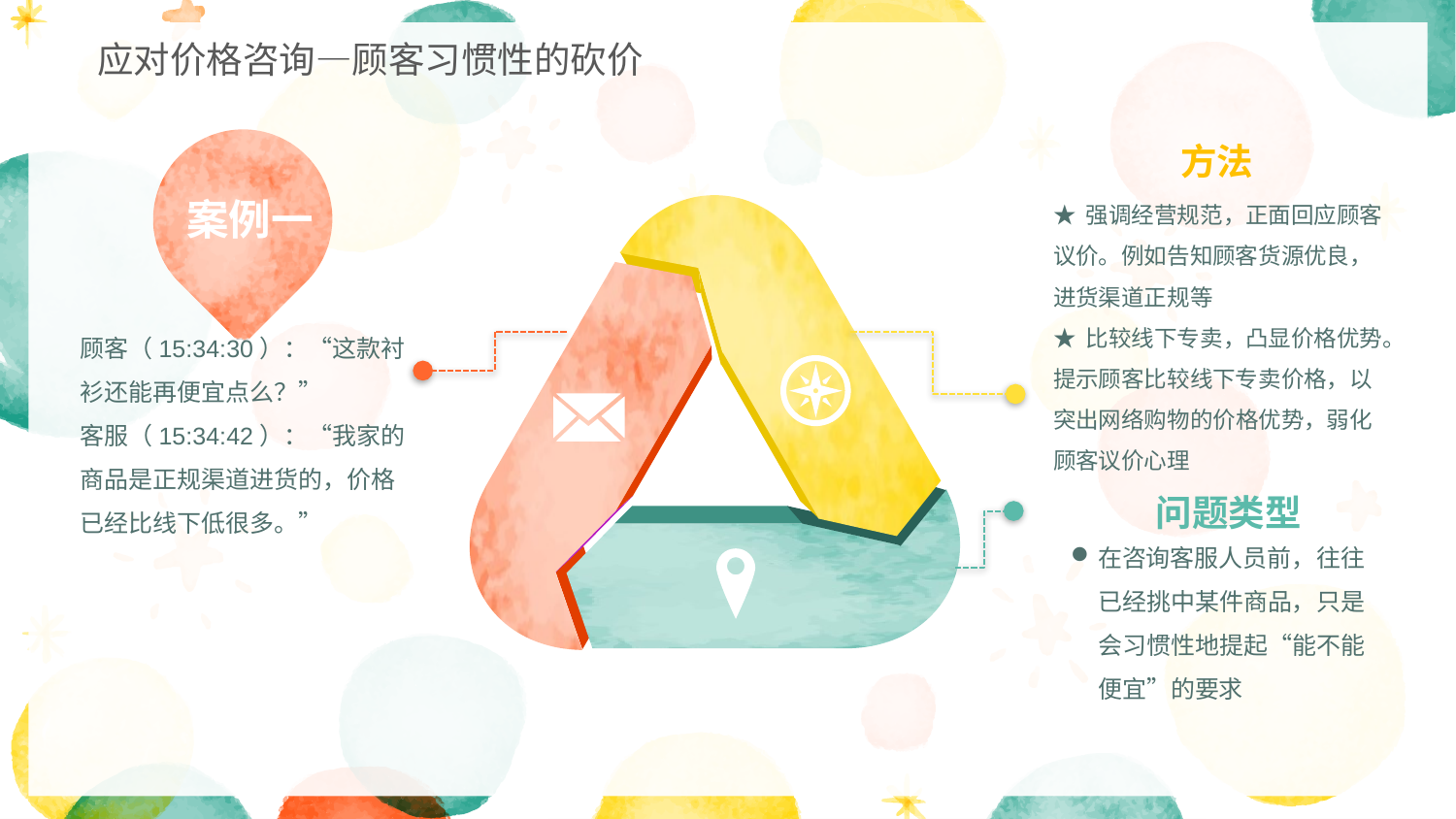

应对价格咨询—顾客习惯性的砍价

案例一
方法
★ 强调经营规范，正面回应顾客议价。例如告知顾客货源优良，进货渠道正规等
★ 比较线下专卖，凸显价格优势。提示顾客比较线下专卖价格，以突出网络购物的价格优势，弱化顾客议价心理
问题类型
在咨询客服人员前，往往已经挑中某件商品，只是会习惯性地提起“能不能便宜”的要求

顾客（15:34:30）：“这款衬衫还能再便宜点么？”
客服（15:34:42）：“我家的商品是正规渠道进货的，价格已经比线下低很多。”